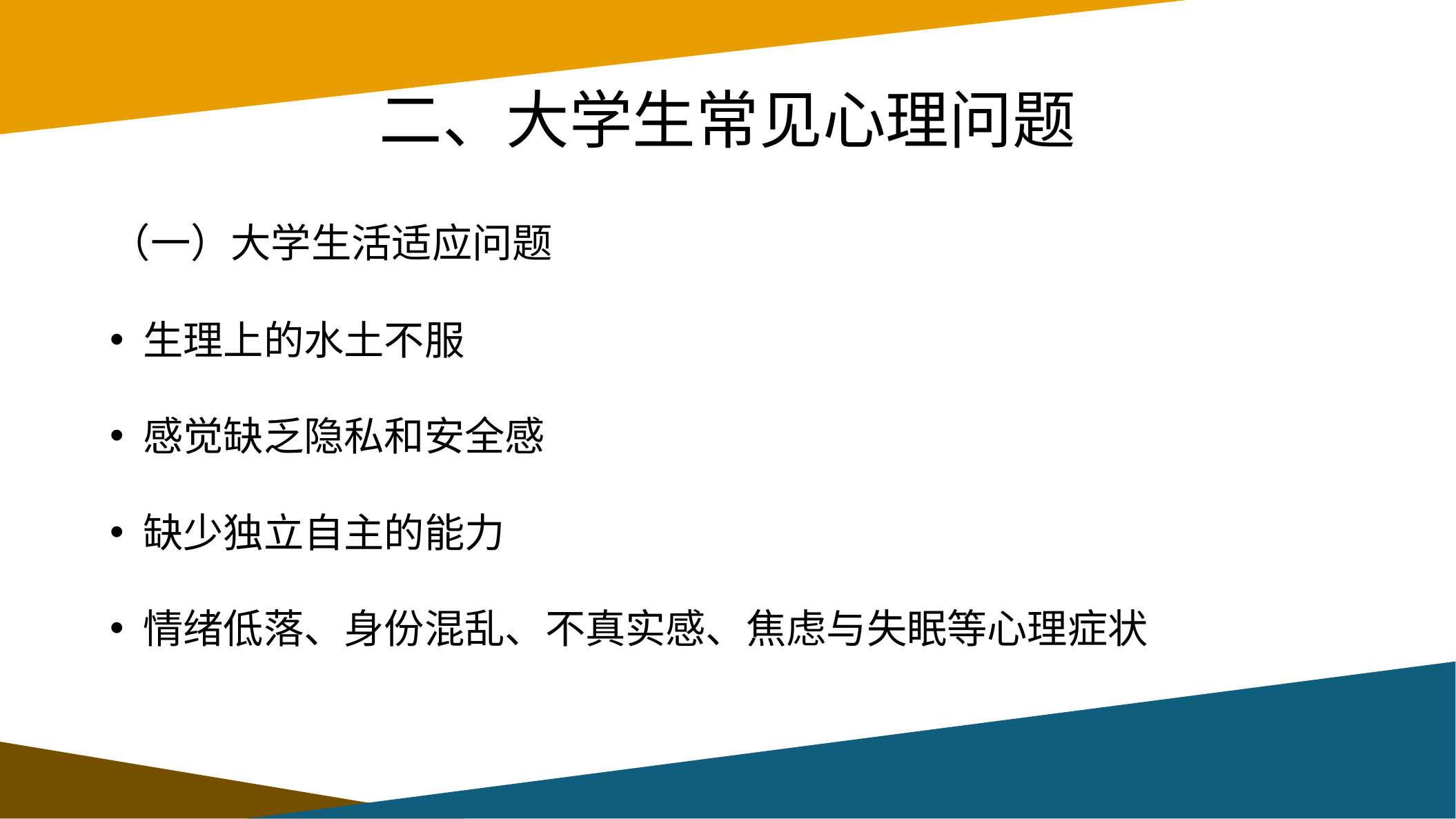

# 二、大学生常见心理问题
（一）大学生活适应问题
 生理上的水土不服
 感觉缺乏隐私和安全感
 缺少独立自主的能力
 情绪低落、身份混乱、不真实感、焦虑与失眠等心理症状